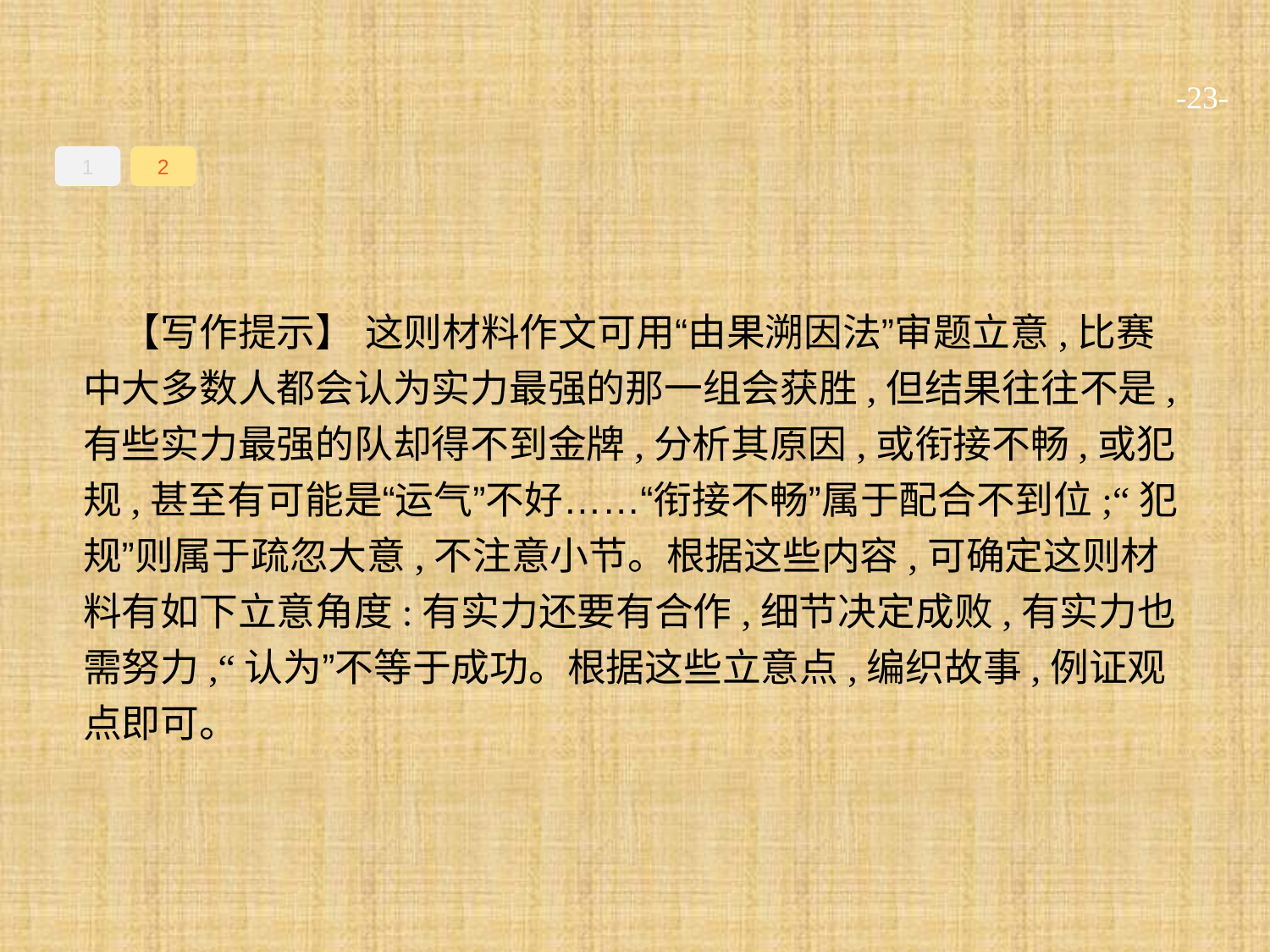

-23-
1
2
【写作提示】 这则材料作文可用“由果溯因法”审题立意,比赛中大多数人都会认为实力最强的那一组会获胜,但结果往往不是,有些实力最强的队却得不到金牌,分析其原因,或衔接不畅,或犯规,甚至有可能是“运气”不好……“衔接不畅”属于配合不到位;“犯规”则属于疏忽大意,不注意小节。根据这些内容,可确定这则材料有如下立意角度:有实力还要有合作,细节决定成败,有实力也需努力,“认为”不等于成功。根据这些立意点,编织故事,例证观点即可。